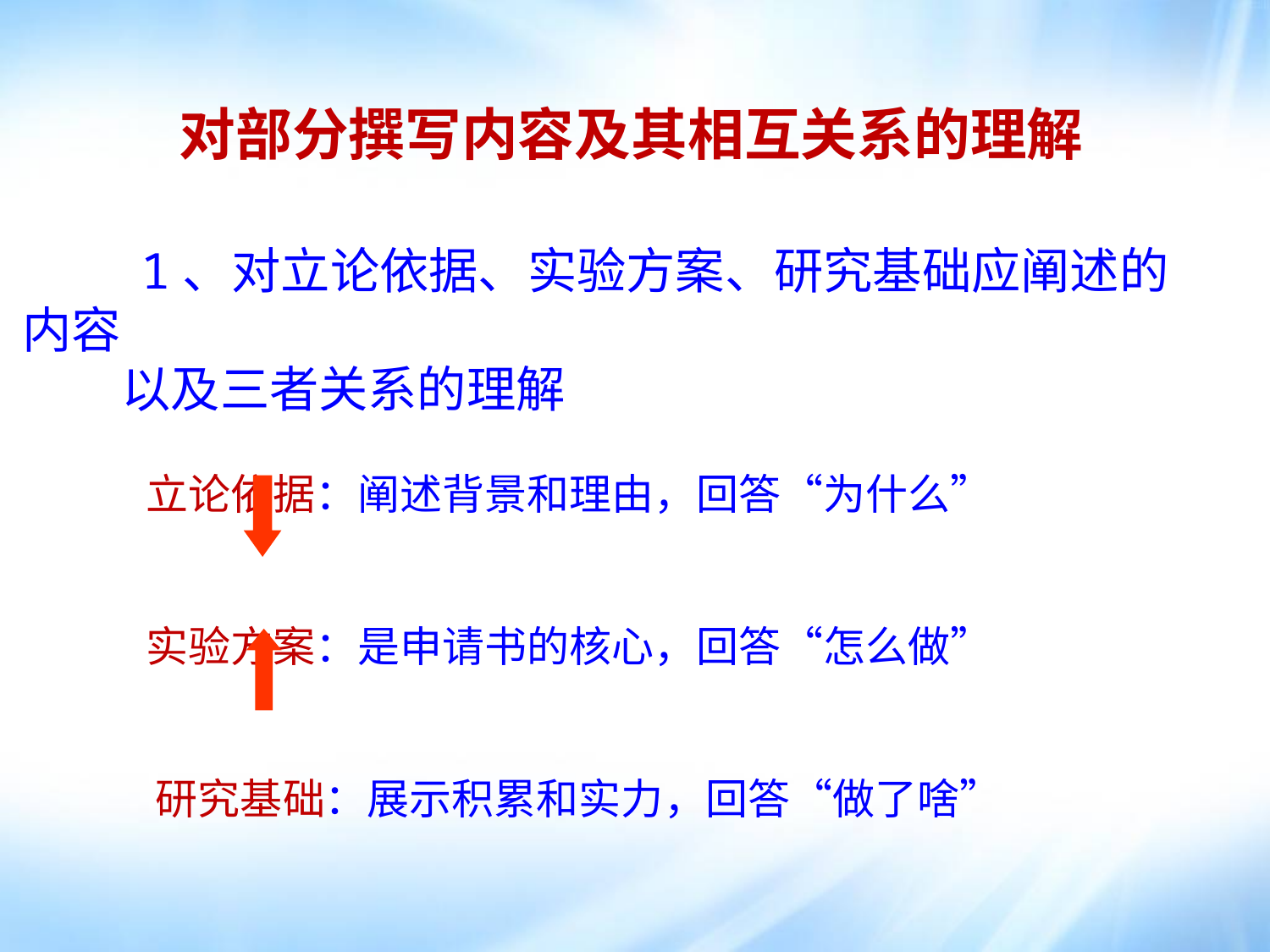

对部分撰写内容及其相互关系的理解
    1、对立论依据、实验方案、研究基础应阐述的内容
         以及三者关系的理解
             立论依据：阐述背景和理由，回答“为什么”
             实验方案：是申请书的核心，回答“怎么做”
              研究基础：展示积累和实力，回答“做了啥”